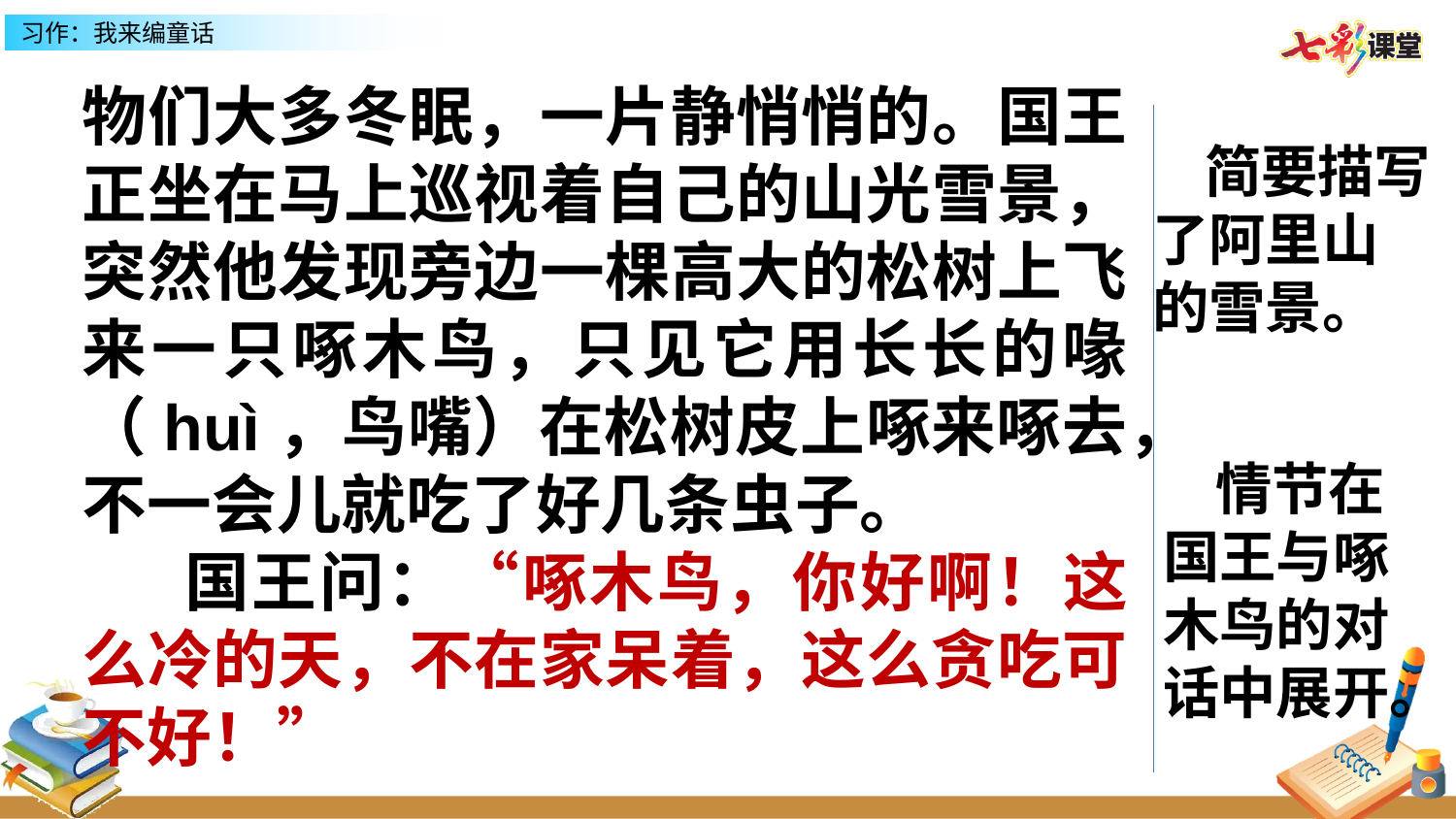

物们大多冬眠，一片静悄悄的。国王正坐在马上巡视着自己的山光雪景，突然他发现旁边一棵高大的松树上飞来一只啄木鸟，只见它用长长的喙（huì，鸟嘴）在松树皮上啄来啄去，不一会儿就吃了好几条虫子。
  国王问：“啄木鸟，你好啊！这么冷的天，不在家呆着，这么贪吃可不好！”
   简要描写了阿里山的雪景。
   情节在国王与啄木鸟的对话中展开。